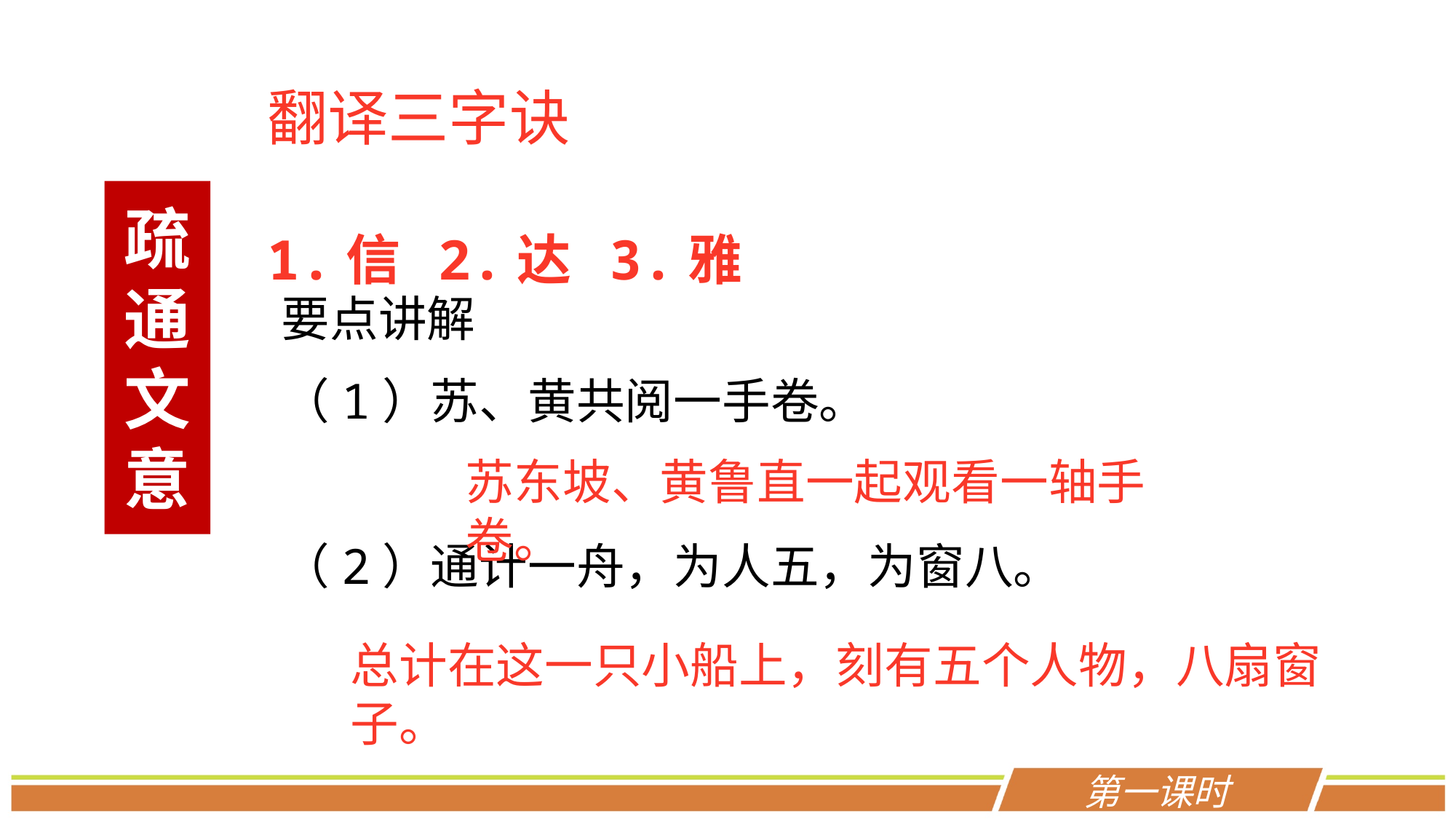

翻译三字诀

1.信  2.达  3.雅

疏通文意
要点讲解
（1）苏、黄共阅一手卷。

（2）通计一舟，为人五，为窗八。

苏东坡、黄鲁直一起观看一轴手卷。
总计在这一只小船上，刻有五个人物，八扇窗子。
第一课时